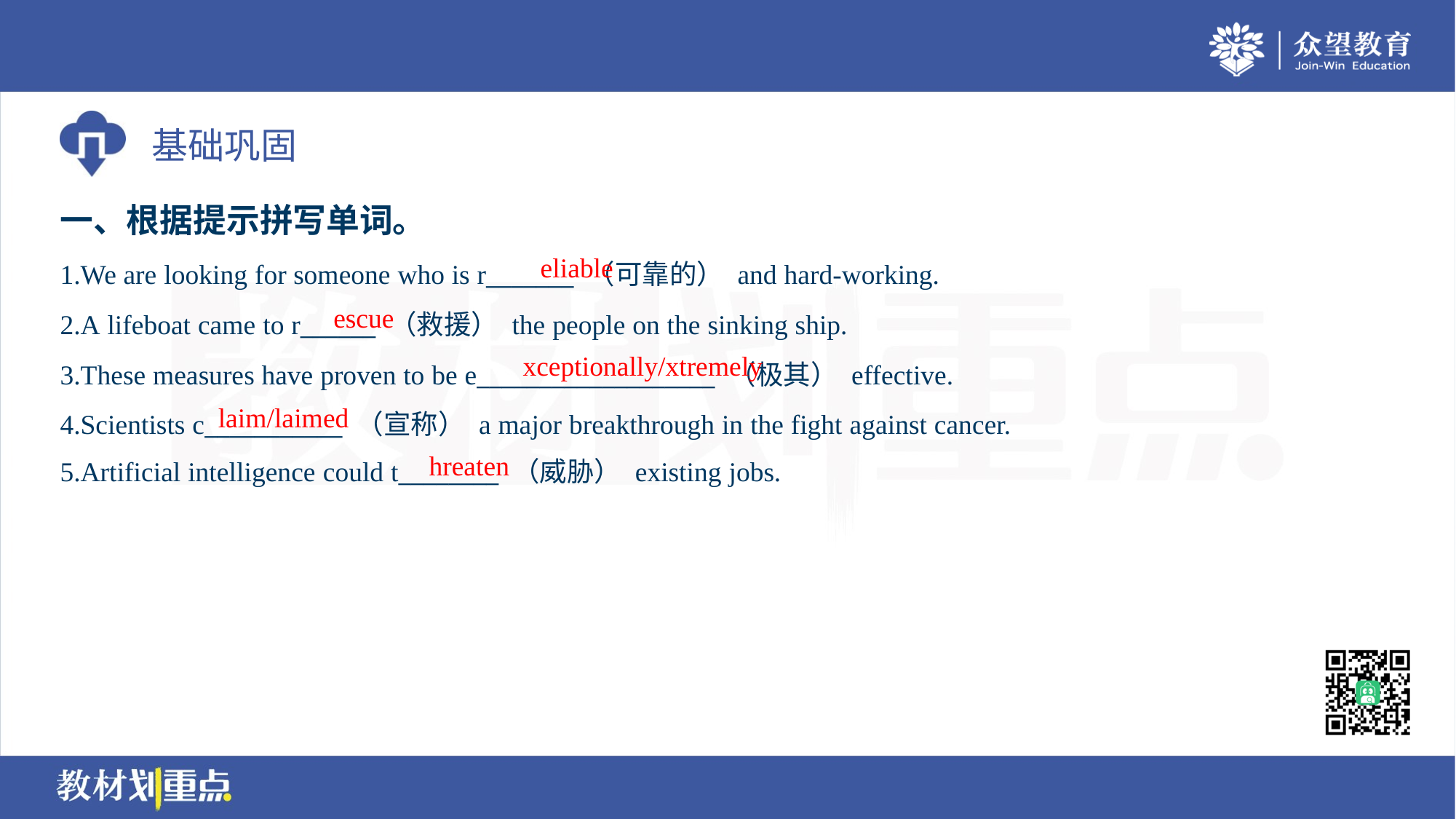

一、根据提示拼写单词。
eliable
1.We are looking for someone who is r_______ （可靠的） and hard-working.
2.A lifeboat came to r______ （救援） the people on the sinking ship.
3.These measures have proven to be e___________________ （极其） effective.
4.Scientists c___________ （宣称） a major breakthrough in the fight against cancer.
5.Artificial intelligence could t________ （威胁） existing jobs.
escue
xceptionally/xtremely
laim/laimed
hreaten